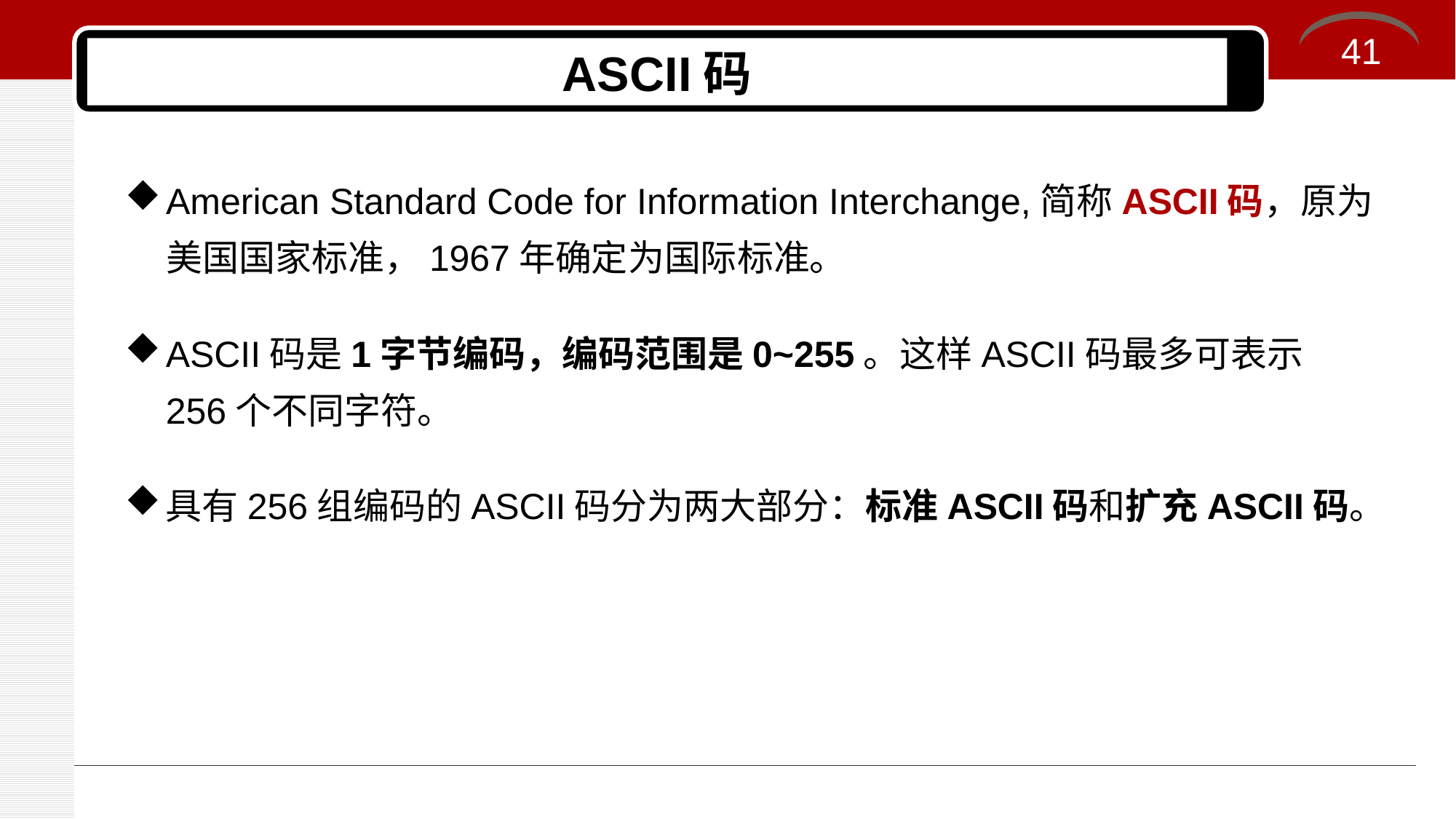

41
# ASCII码
American Standard Code for Information Interchange,简称ASCII码，原为美国国家标准，1967年确定为国际标准。
ASCII码是1字节编码，编码范围是0~255。这样ASCII码最多可表示256个不同字符。
具有256组编码的ASCII码分为两大部分：标准ASCII码和扩充ASCII码。